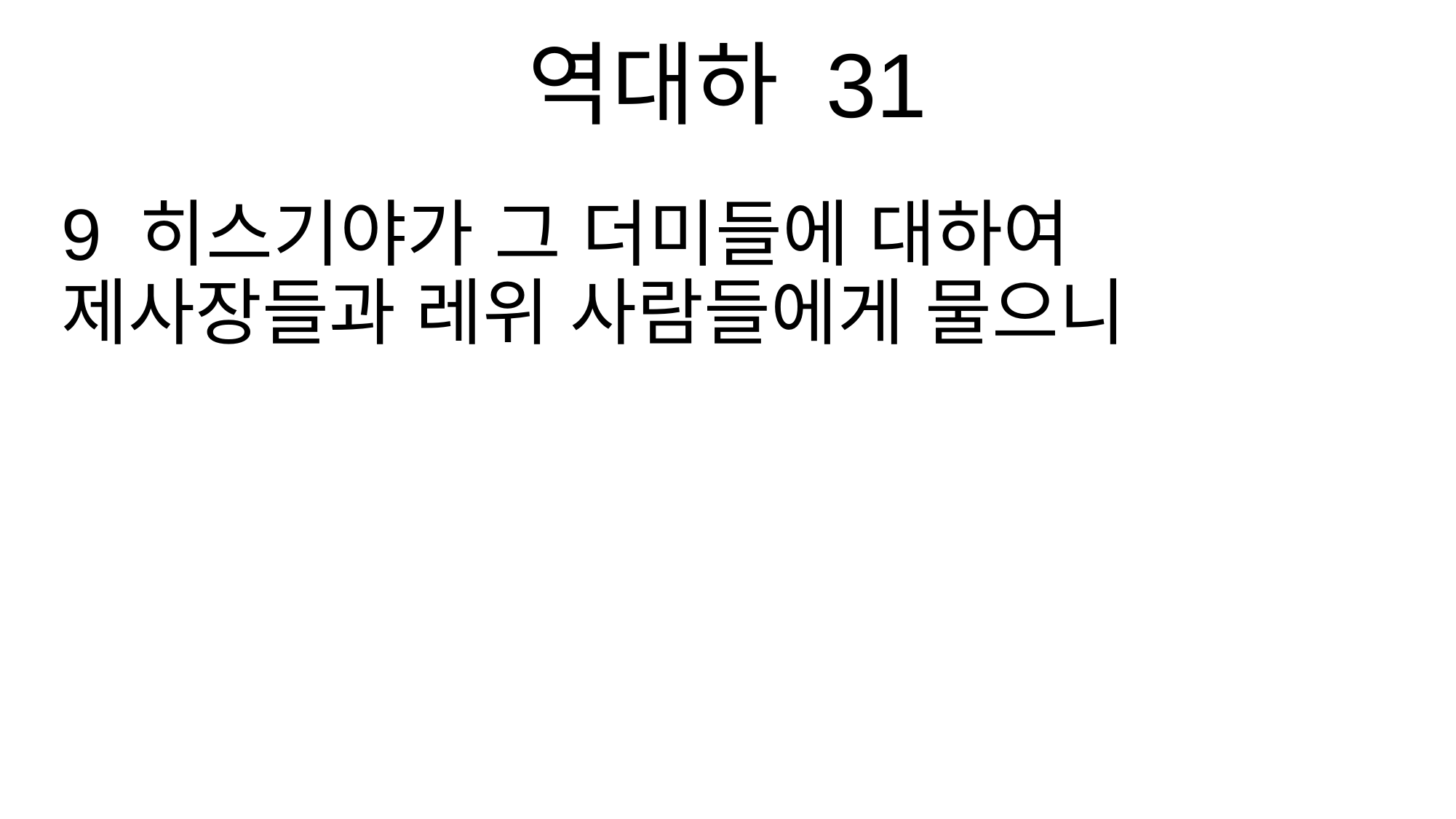

역대하 31
9 히스기야가 그 더미들에 대하여 제사장들과 레위 사람들에게 물으니